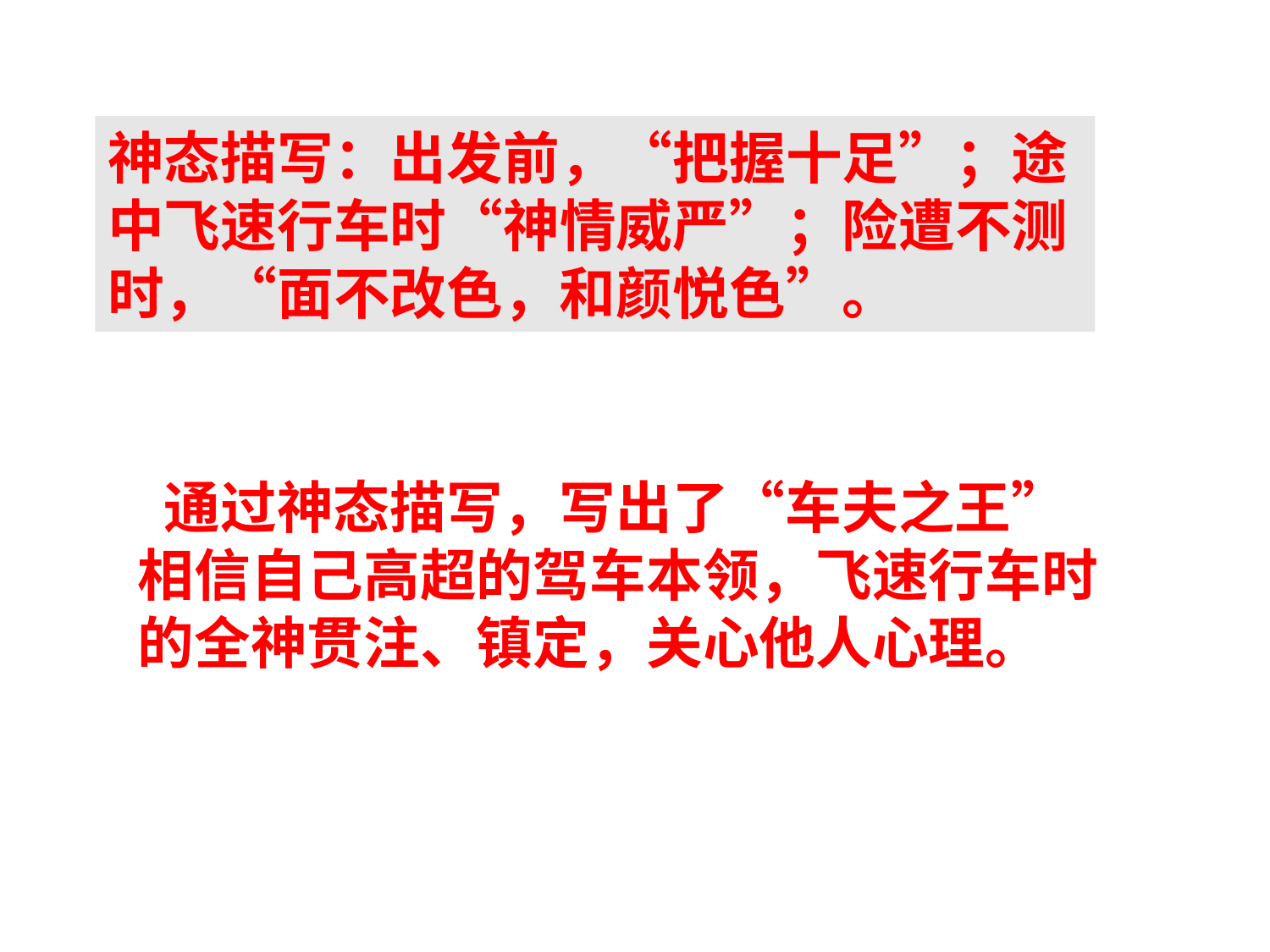

神态描写：出发前，“把握十足”；途中飞速行车时“神情威严”；险遭不测时，“面不改色，和颜悦色”。
 通过神态描写，写出了“车夫之王”相信自己高超的驾车本领，飞速行车时的全神贯注、镇定，关心他人心理。